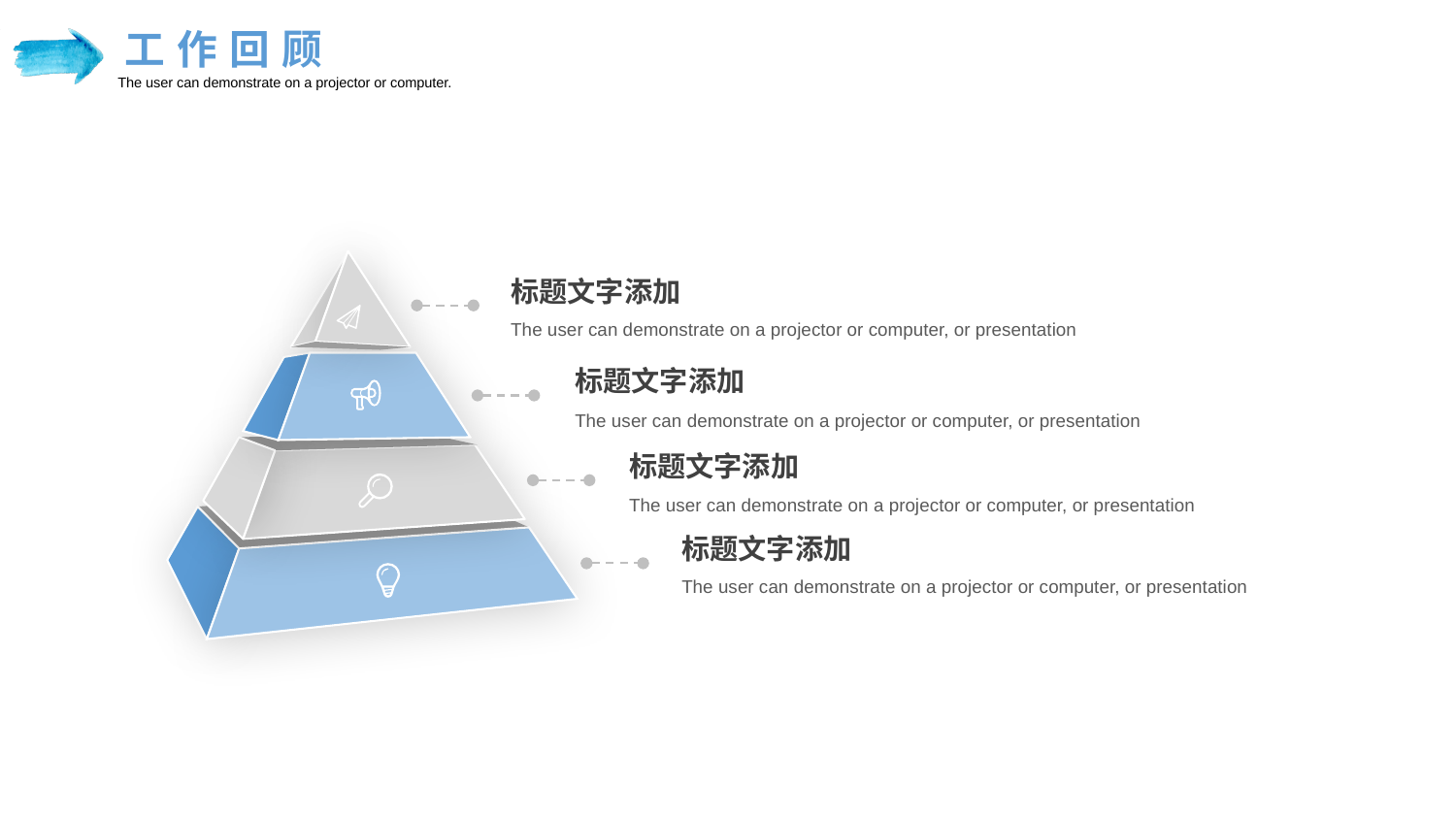

工作回顾

The user can demonstrate on a projector or computer.

标题文字添加
The user can demonstrate on a projector or computer, or presentation

标题文字添加
The user can demonstrate on a projector or computer, or presentation

标题文字添加
The user can demonstrate on a projector or computer, or presentation

标题文字添加
The user can demonstrate on a projector or computer, or presentation